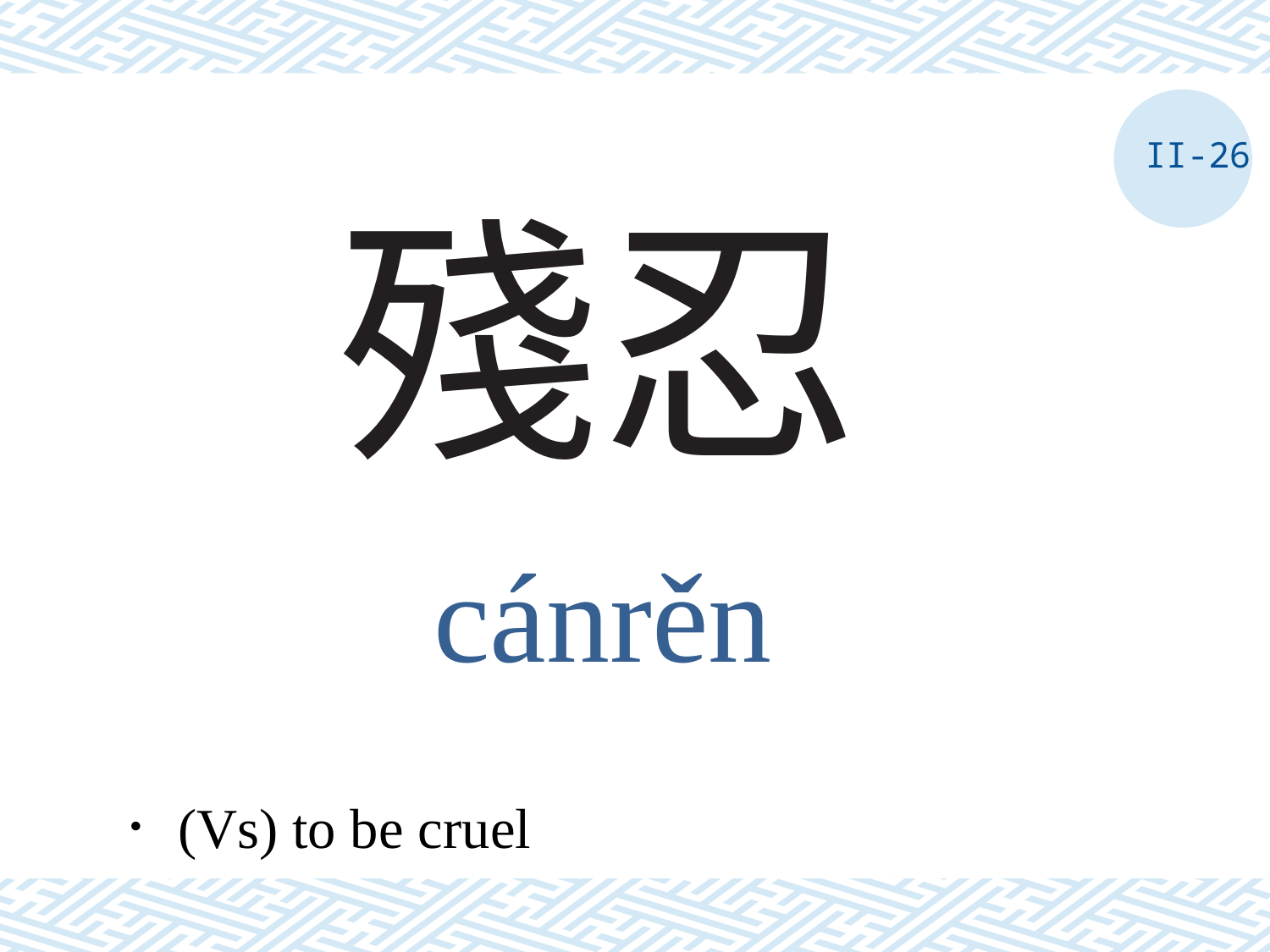

II-26

# 殘忍
cánrěn
．(Vs) to be cruel